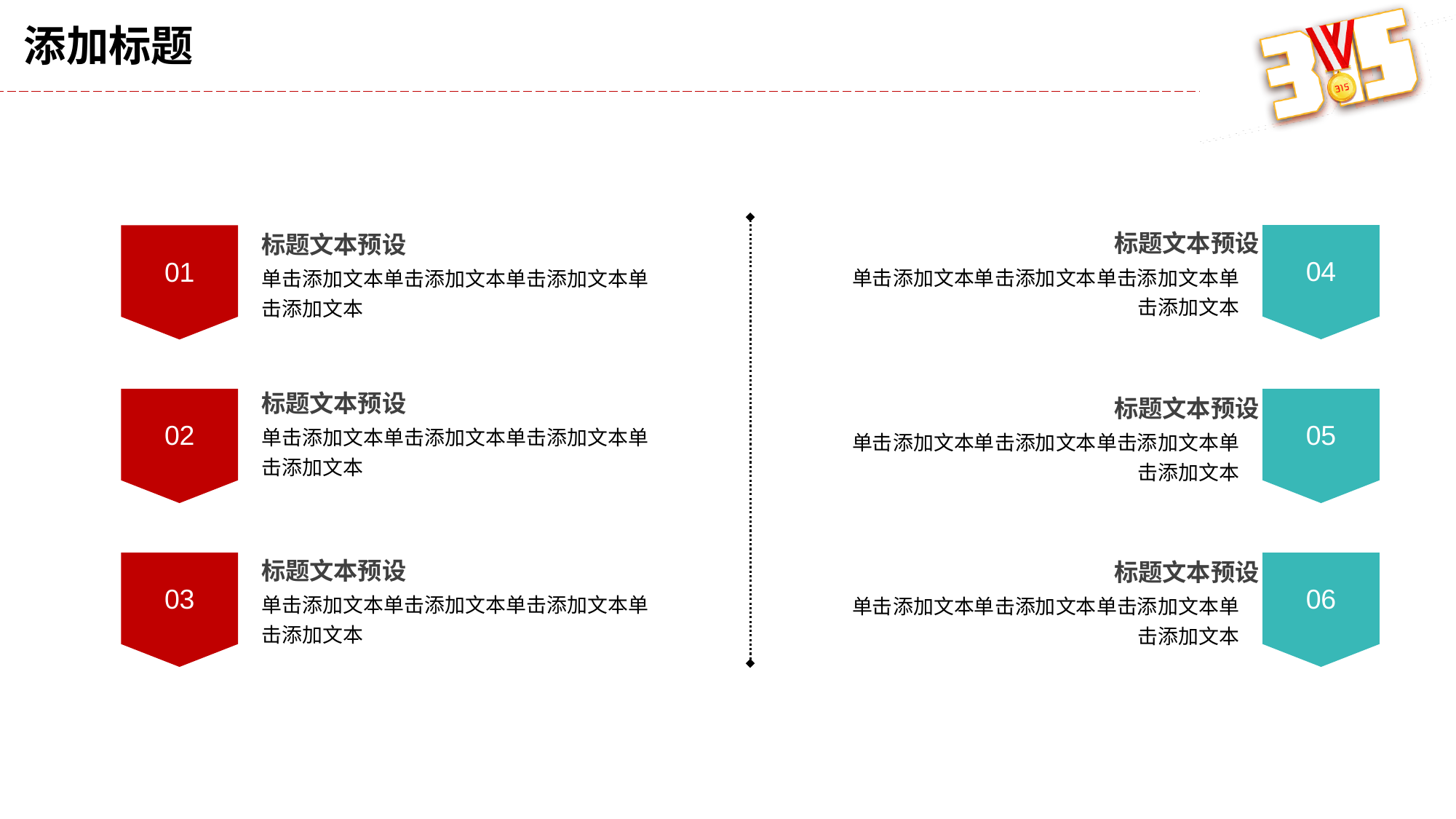

标题文本预设
标题文本预设
04
01
单击添加文本单击添加文本单击添加文本单击添加文本
单击添加文本单击添加文本单击添加文本单击添加文本
标题文本预设
标题文本预设
02
05
单击添加文本单击添加文本单击添加文本单击添加文本
单击添加文本单击添加文本单击添加文本单击添加文本
标题文本预设
标题文本预设
06
03
单击添加文本单击添加文本单击添加文本单击添加文本
单击添加文本单击添加文本单击添加文本单击添加文本